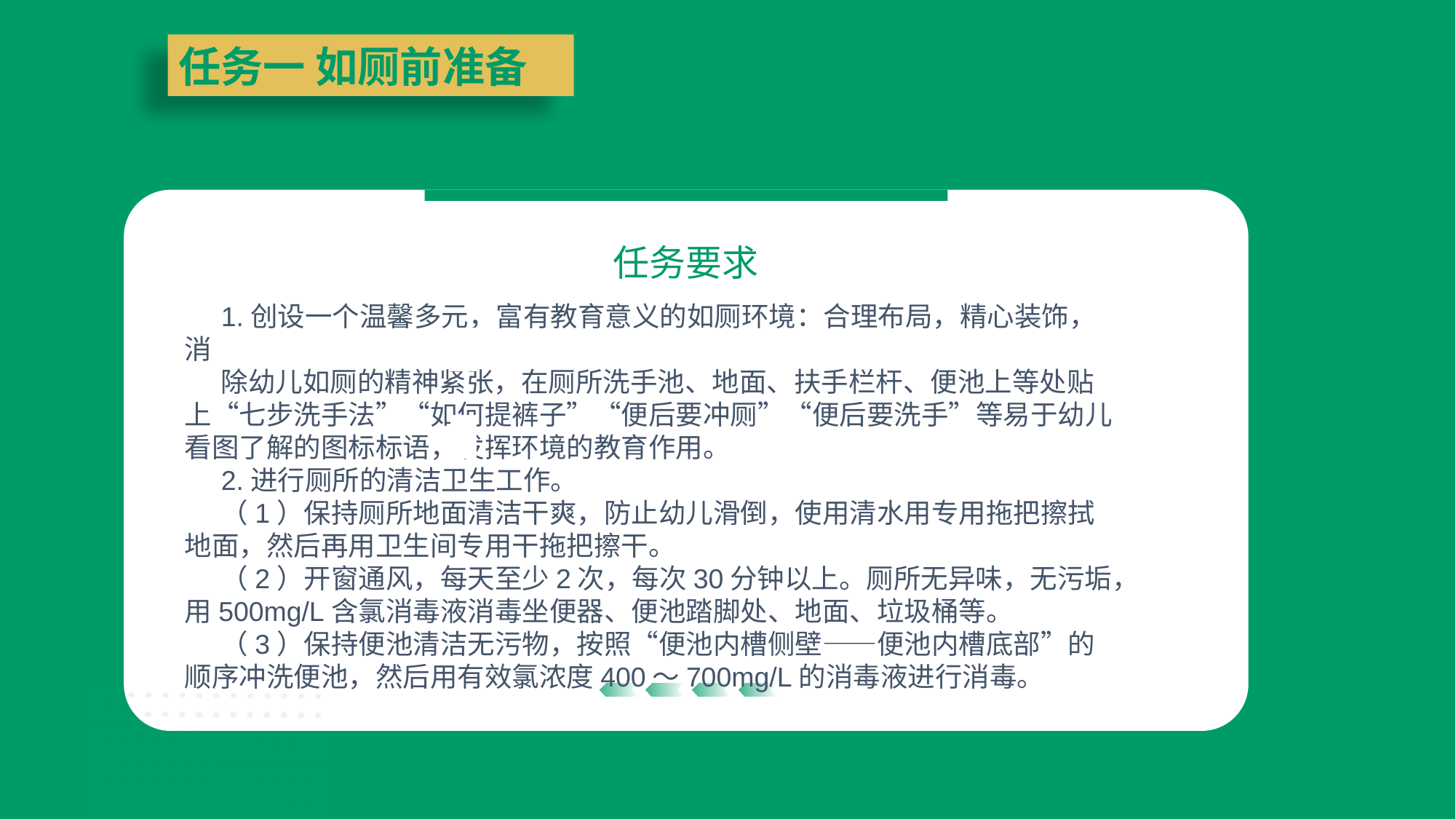

任务一 如厕前准备

任务要求

1.创设一个温馨多元，富有教育意义的如厕环境：合理布局，精心装饰，消
除幼儿如厕的精神紧张，在厕所洗手池、地面、扶手栏杆、便池上等处贴上“七步洗手法”“如何提裤子”“便后要冲厕”“便后要洗手”等易于幼儿看图了解的图标标语，发挥环境的教育作用。
2.进行厕所的清洁卫生工作。
（1）保持厕所地面清洁干爽，防止幼儿滑倒，使用清水用专用拖把擦拭地面，然后再用卫生间专用干拖把擦干。
（2）开窗通风，每天至少2次，每次30分钟以上。厕所无异味，无污垢，用500mg/L含氯消毒液消毒坐便器、便池踏脚处、地面、垃圾桶等。
（3）保持便池清洁无污物，按照“便池内槽侧壁——便池内槽底部”的顺序冲洗便池，然后用有效氯浓度400～700mg/L的消毒液进行消毒。
|  |  |
| --- | --- |
|  |  |
|  |  |
| --- | --- |
|  |  |